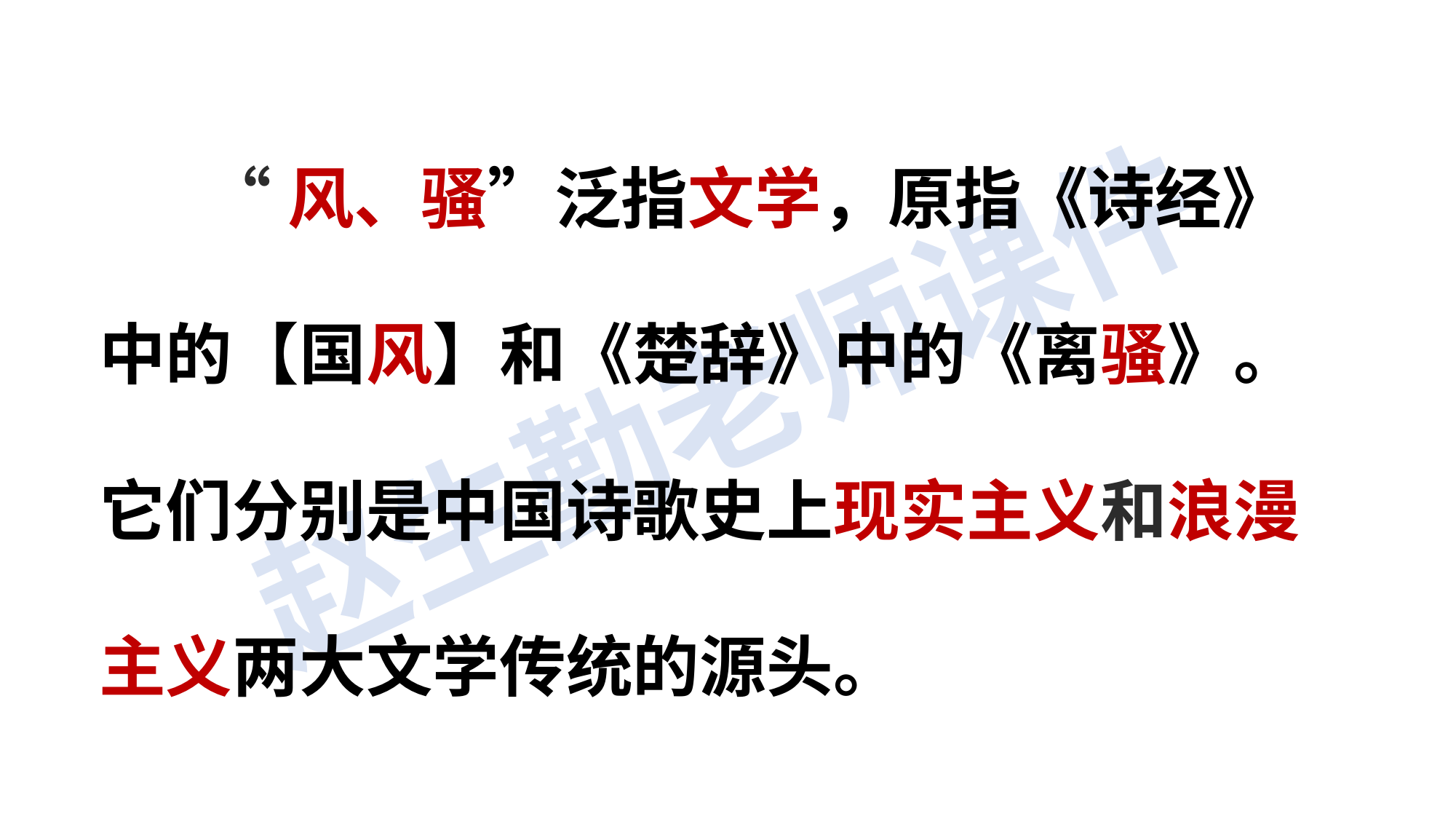

“风、骚”泛指文学，原指《诗经》中的【国风】和《楚辞》中的《离骚》。它们分别是中国诗歌史上现实主义和浪漫主义两大文学传统的源头。